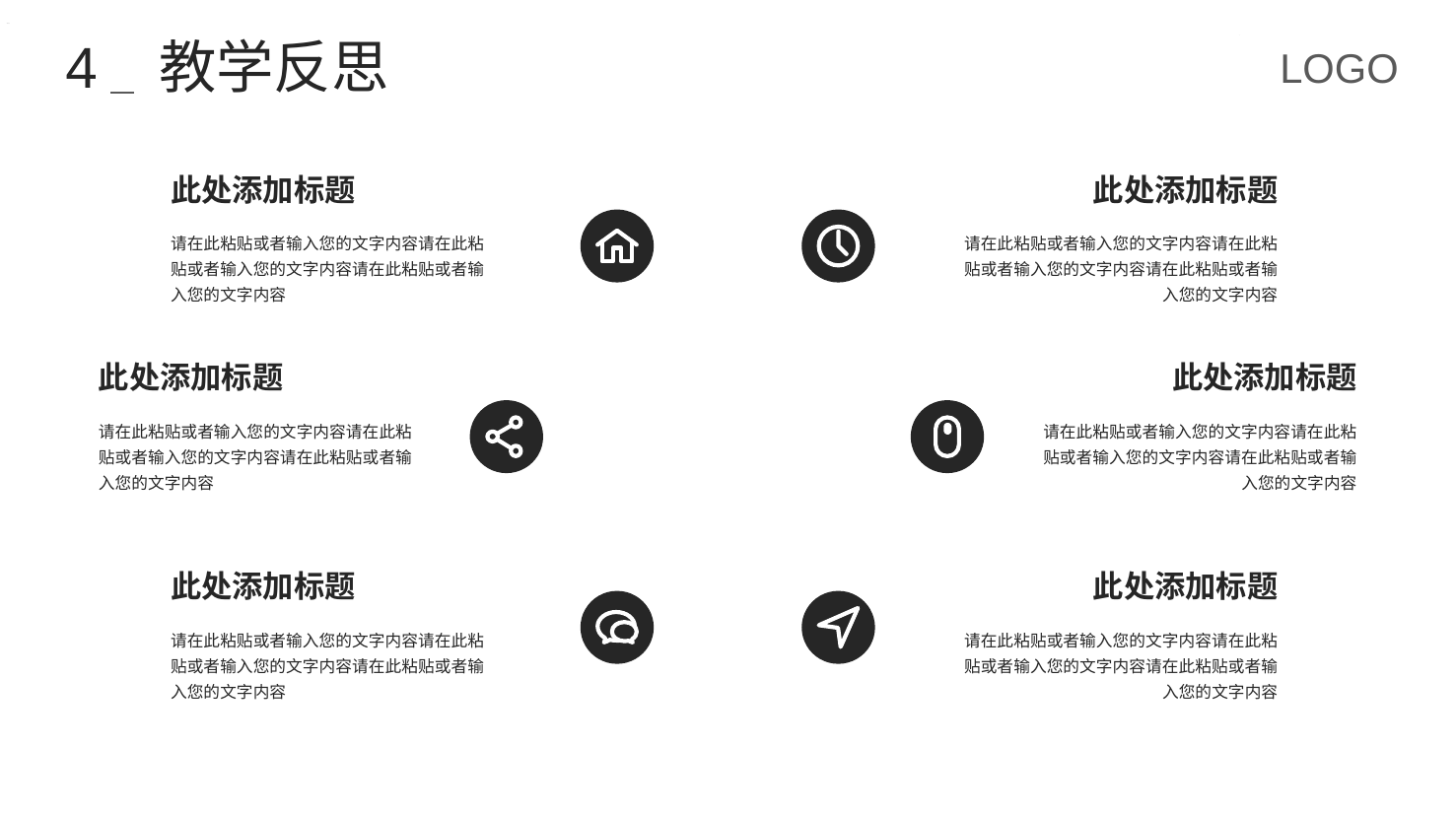

4   教学反思
LOGO
此处添加标题
此处添加标题

请在此粘贴或者输入您的文字内容请在此粘贴或者输入您的文字内容请在此粘贴或者输入您的文字内容
请在此粘贴或者输入您的文字内容请在此粘贴或者输入您的文字内容请在此粘贴或者输入您的文字内容
此处添加标题
此处添加标题

请在此粘贴或者输入您的文字内容请在此粘贴或者输入您的文字内容请在此粘贴或者输入您的文字内容
请在此粘贴或者输入您的文字内容请在此粘贴或者输入您的文字内容请在此粘贴或者输入您的文字内容
此处添加标题
此处添加标题

请在此粘贴或者输入您的文字内容请在此粘贴或者输入您的文字内容请在此粘贴或者输入您的文字内容
请在此粘贴或者输入您的文字内容请在此粘贴或者输入您的文字内容请在此粘贴或者输入您的文字内容